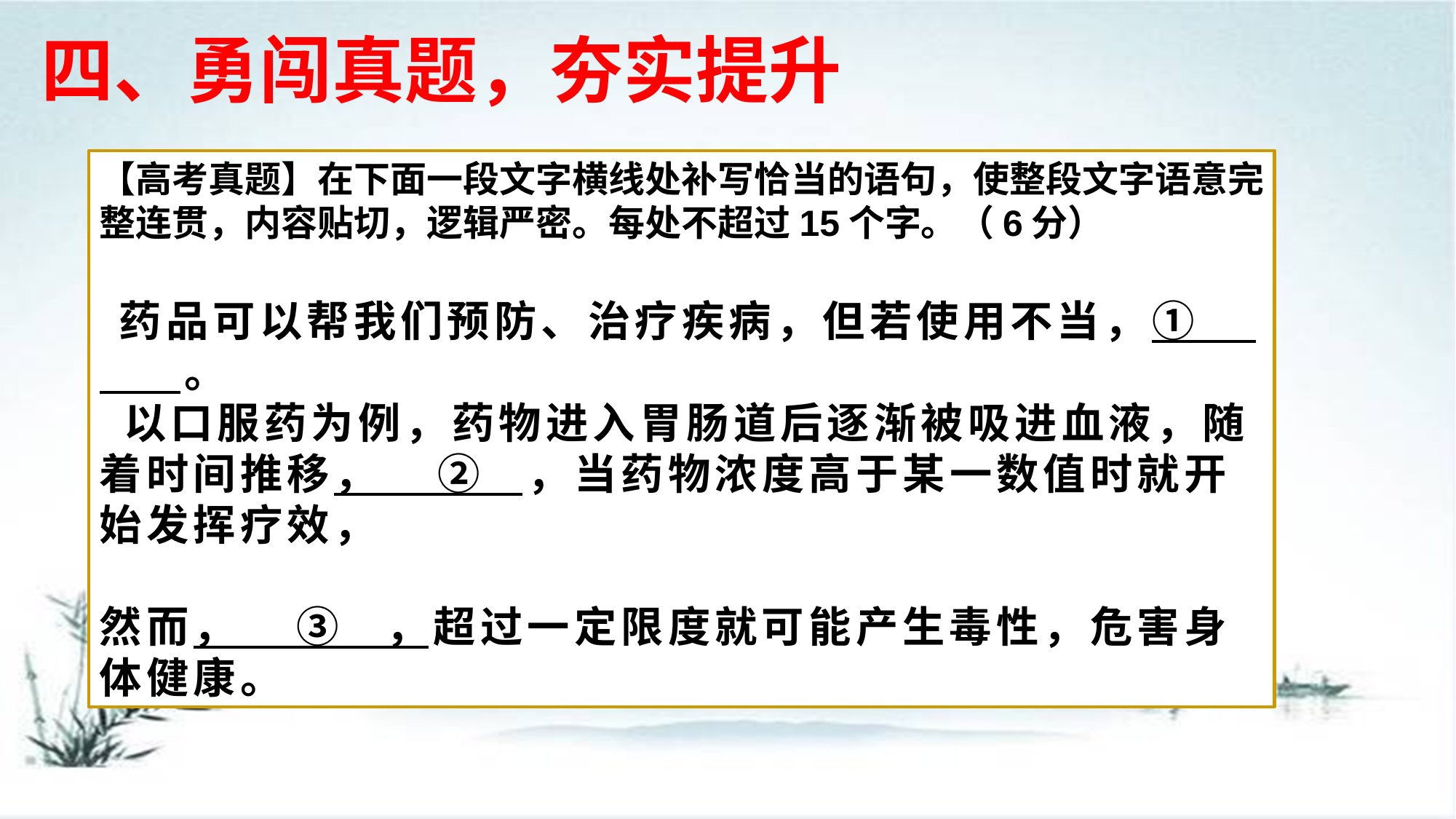

四、勇闯真题，夯实提升
【高考真题】在下面一段文字横线处补写恰当的语句，使整段文字语意完整连贯，内容贴切，逻辑严密。每处不超过15个字。（6分）

 药品可以帮我们预防、治疗疾病，但若使用不当，①           。
 以口服药为例，药物进入胃肠道后逐渐被吸进血液，随着时间推移，    ②   ，当药物浓度高于某一数值时就开始发挥疗效，

然而，    ③   ，超过一定限度就可能产生毒性，危害身体健康。